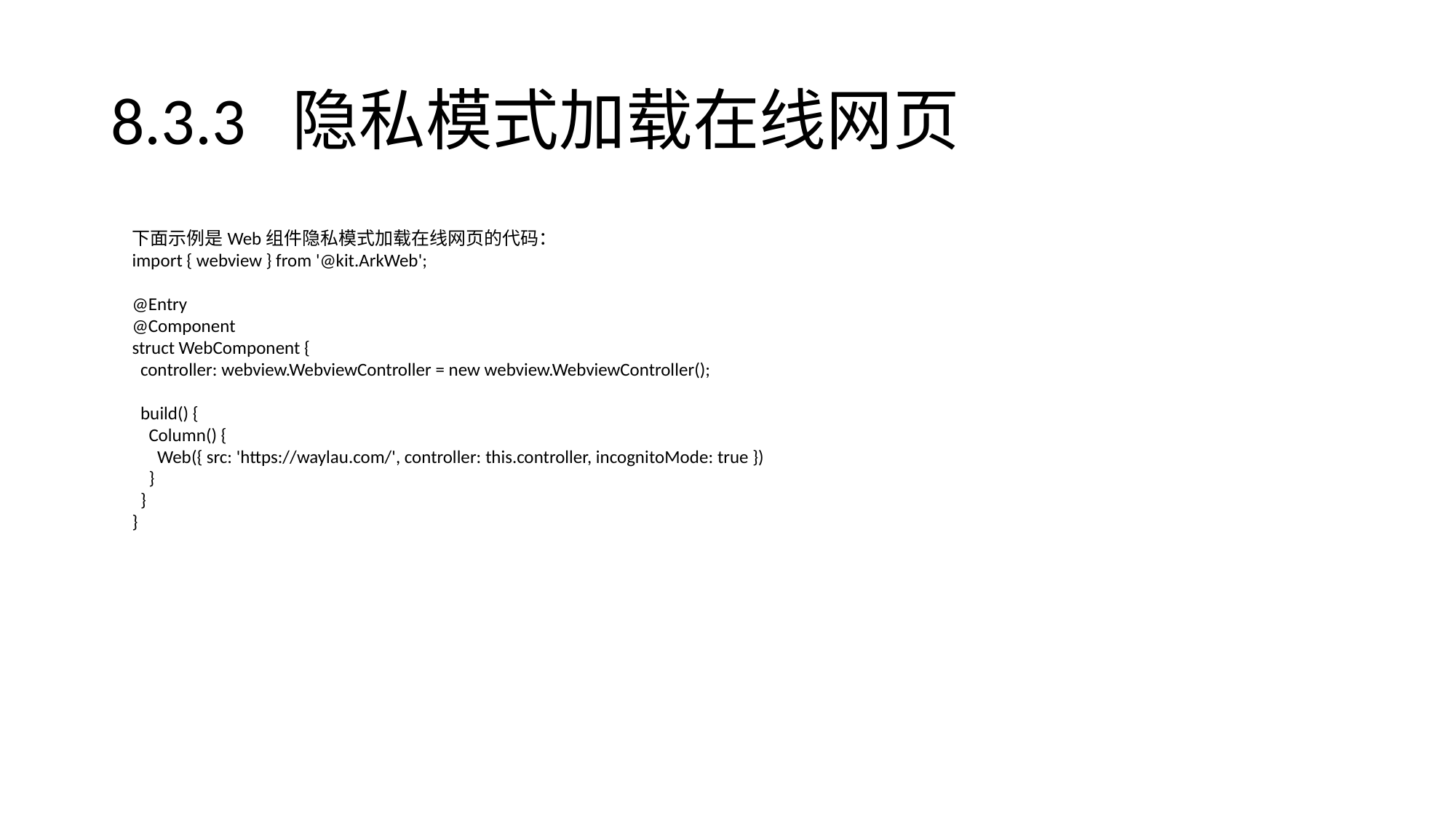

# 8.3.3  隐私模式加载在线网页
下面示例是Web组件隐私模式加载在线网页的代码：
import { webview } from '@kit.ArkWeb';

@Entry
@Component
struct WebComponent {
  controller: webview.WebviewController = new webview.WebviewController();

  build() {
    Column() {
      Web({ src: 'https://waylau.com/', controller: this.controller, incognitoMode: true })
    }
  }
}